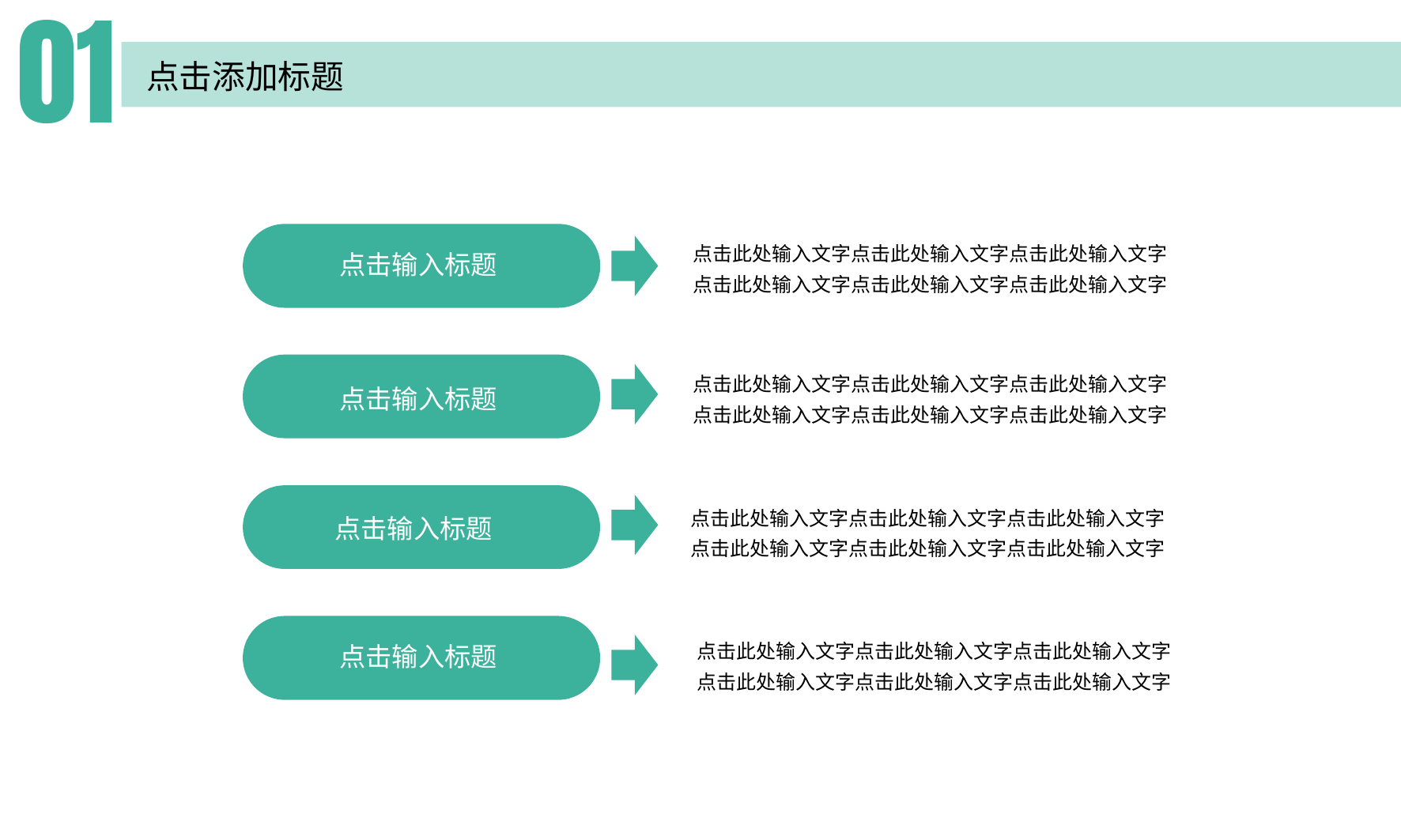

01

点击添加标题

点击此处输入文字点击此处输入文字点击此处输入文字
点击此处输入文字点击此处输入文字点击此处输入文字

点击输入标题

点击此处输入文字点击此处输入文字点击此处输入文字
点击此处输入文字点击此处输入文字点击此处输入文字
点击输入标题

点击此处输入文字点击此处输入文字点击此处输入文字
点击此处输入文字点击此处输入文字点击此处输入文字
点击输入标题

点击此处输入文字点击此处输入文字点击此处输入文字
点击此处输入文字点击此处输入文字点击此处输入文字
点击输入标题